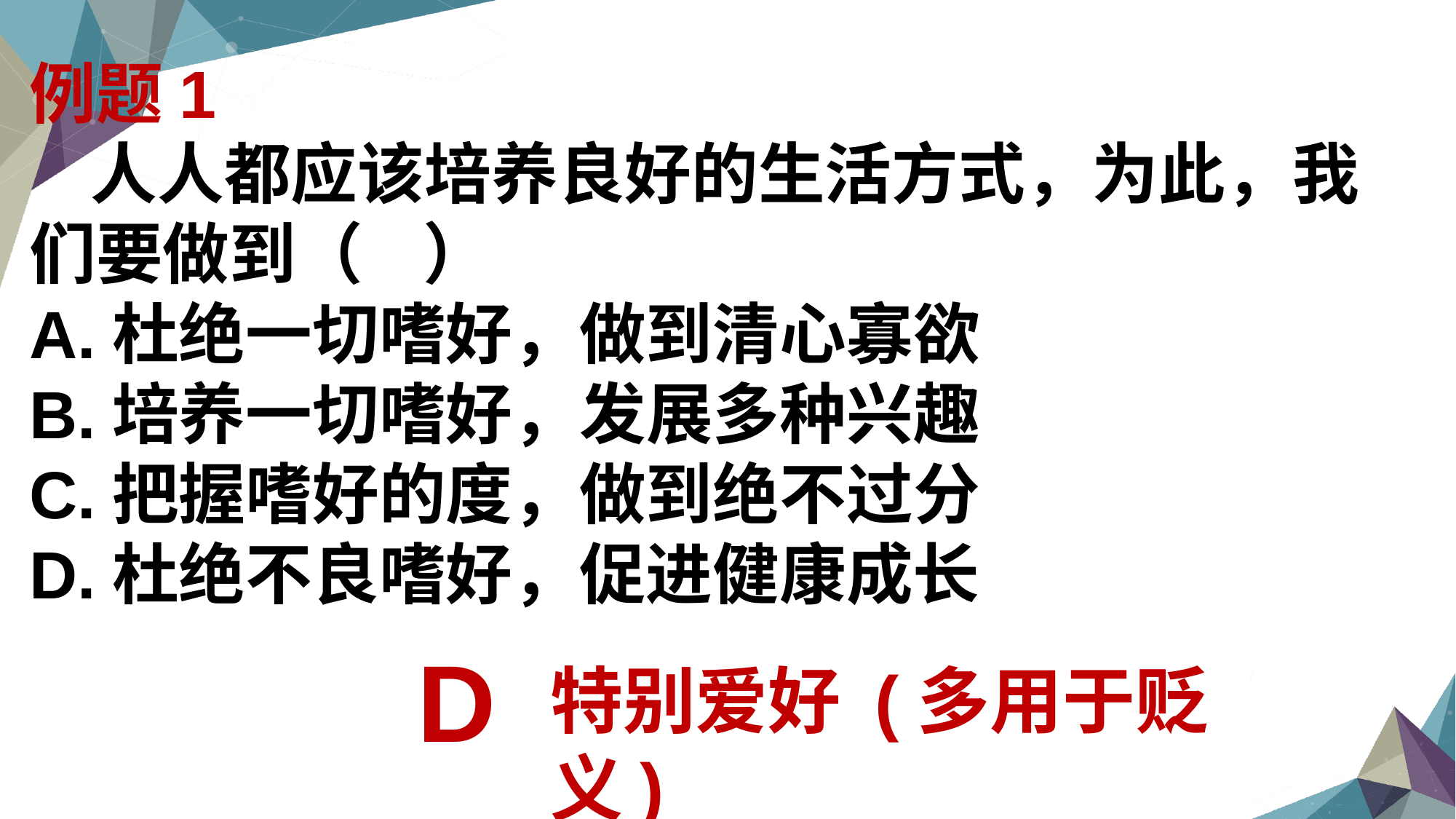

例题1
   人人都应该培养良好的生活方式，为此，我们要做到（    ）
A.杜绝一切嗜好，做到清心寡欲
B.培养一切嗜好，发展多种兴趣
C.把握嗜好的度，做到绝不过分
D.杜绝不良嗜好，促进健康成长
D
特别爱好 (多用于贬义)